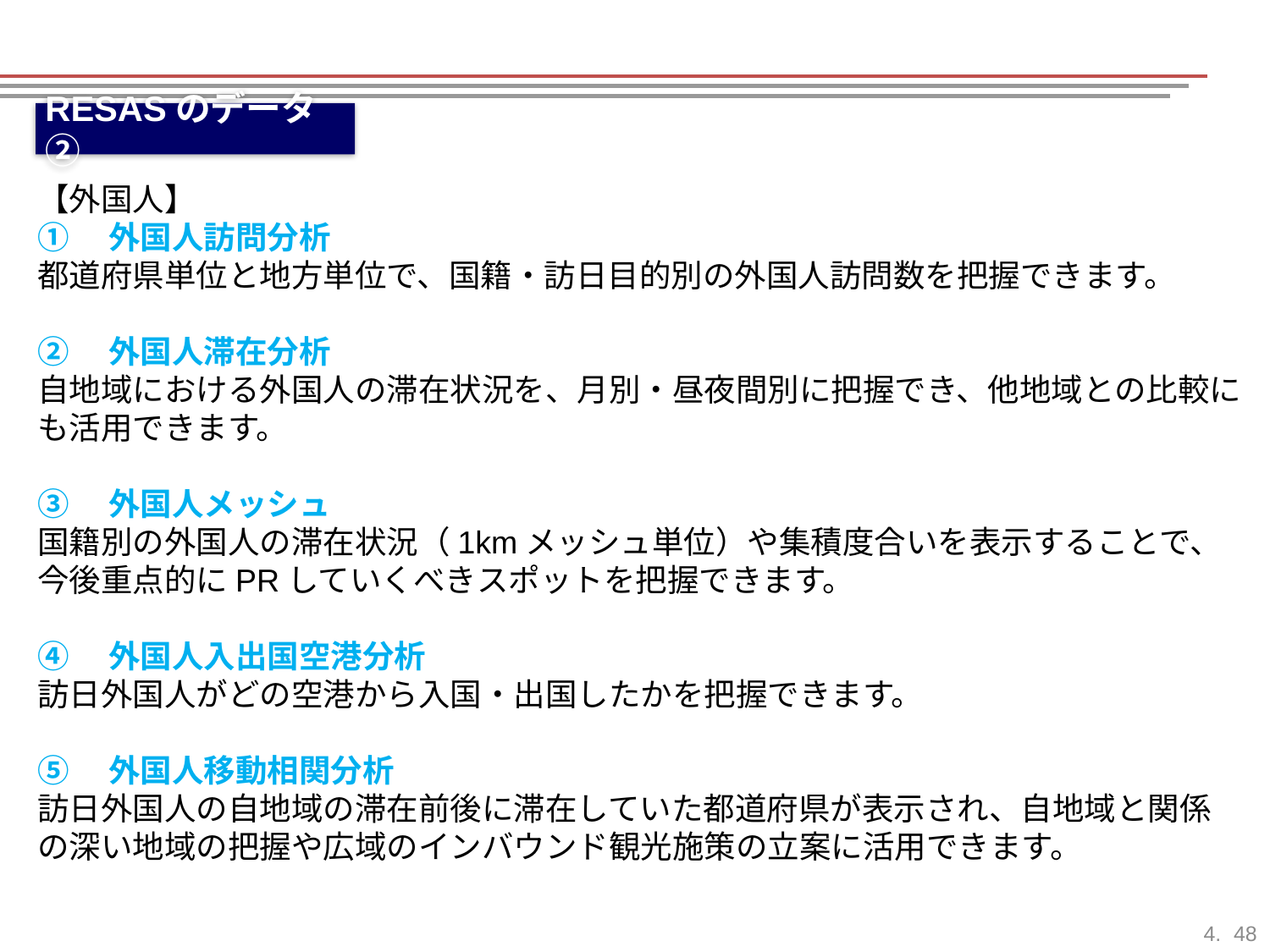

RESASのデータ②
【外国人】
①　外国人訪問分析
都道府県単位と地方単位で、国籍・訪日目的別の外国人訪問数を把握できます。

②　外国人滞在分析
自地域における外国人の滞在状況を、月別・昼夜間別に把握でき、他地域との比較にも活用できます。

③　外国人メッシュ
国籍別の外国人の滞在状況（1kmメッシュ単位）や集積度合いを表示することで、今後重点的にPRしていくべきスポットを把握できます。

④　外国人入出国空港分析
訪日外国人がどの空港から入国・出国したかを把握できます。

⑤　外国人移動相関分析
訪日外国人の自地域の滞在前後に滞在していた都道府県が表示され、自地域と関係の深い地域の把握や広域のインバウンド観光施策の立案に活用できます。

48